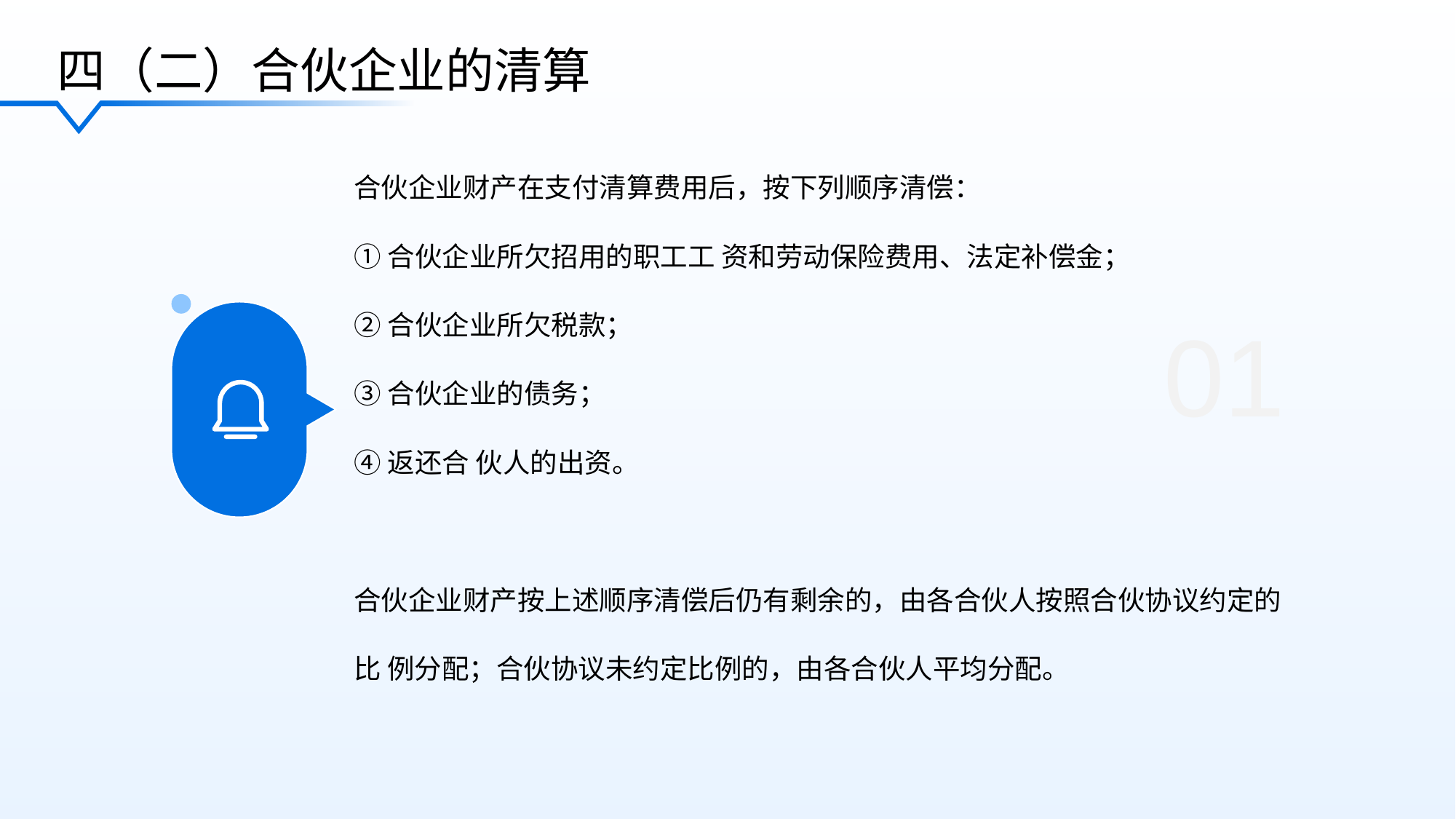

四（二）合伙企业的清算

01

合伙企业财产在支付清算费用后，按下列顺序清偿：
①合伙企业所欠招用的职工工 资和劳动保险费用、法定补偿金；
②合伙企业所欠税款；
③合伙企业的债务；
④返还合 伙人的出资。

合伙企业财产按上述顺序清偿后仍有剩余的，由各合伙人按照合伙协议约定的比 例分配；合伙协议未约定比例的，由各合伙人平均分配。